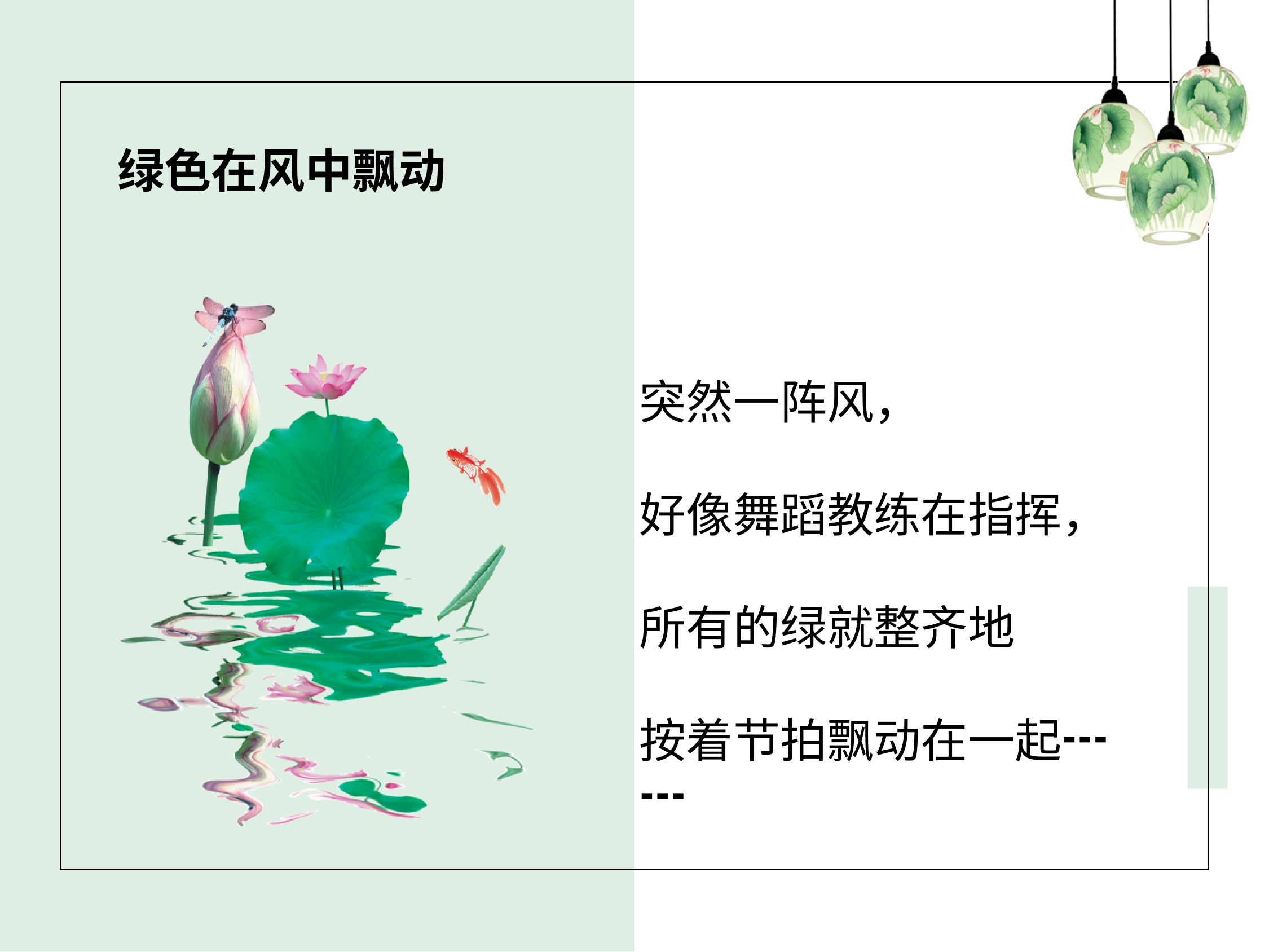

绿色在风中飘动
突然一阵风，

好像舞蹈教练在指挥，

所有的绿就整齐地

按着节拍飘动在一起┅┅